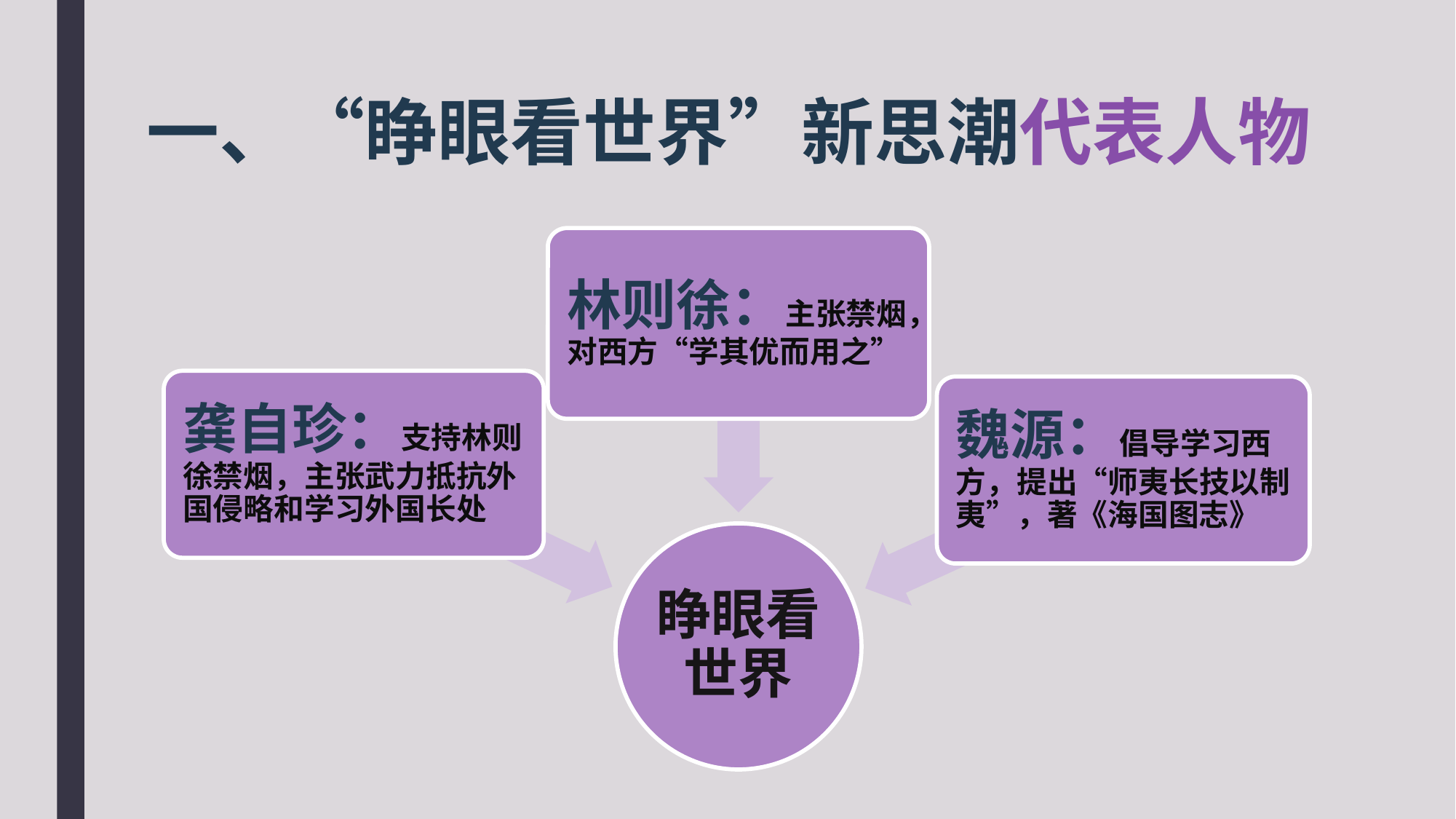

# 一、“睁眼看世界”新思潮代表人物
睁眼看世界
龚自珍：支持林则徐禁烟，主张武力抵抗外国侵略和学习外国长处
林则徐：主张禁烟，对西方“学其优而用之”
魏源：倡导学习西方，提出“师夷长技以制夷”，著《海国图志》